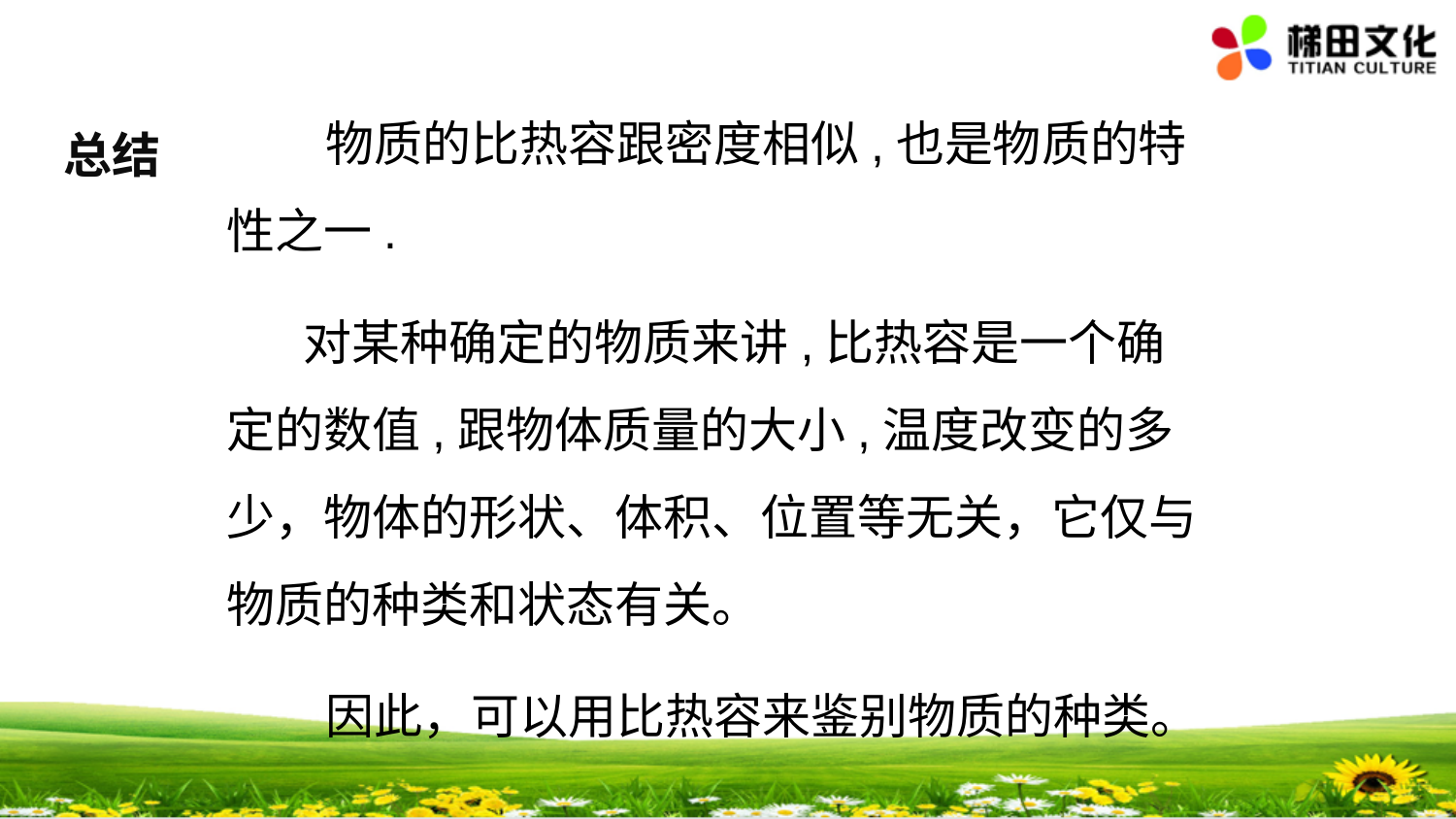

物质的比热容跟密度相似,也是物质的特性之一.
      对某种确定的物质来讲,比热容是一个确定的数值,跟物体质量的大小,温度改变的多少，物体的形状、体积、位置等无关，它仅与物质的种类和状态有关。
        因此，可以用比热容来鉴别物质的种类。
总结